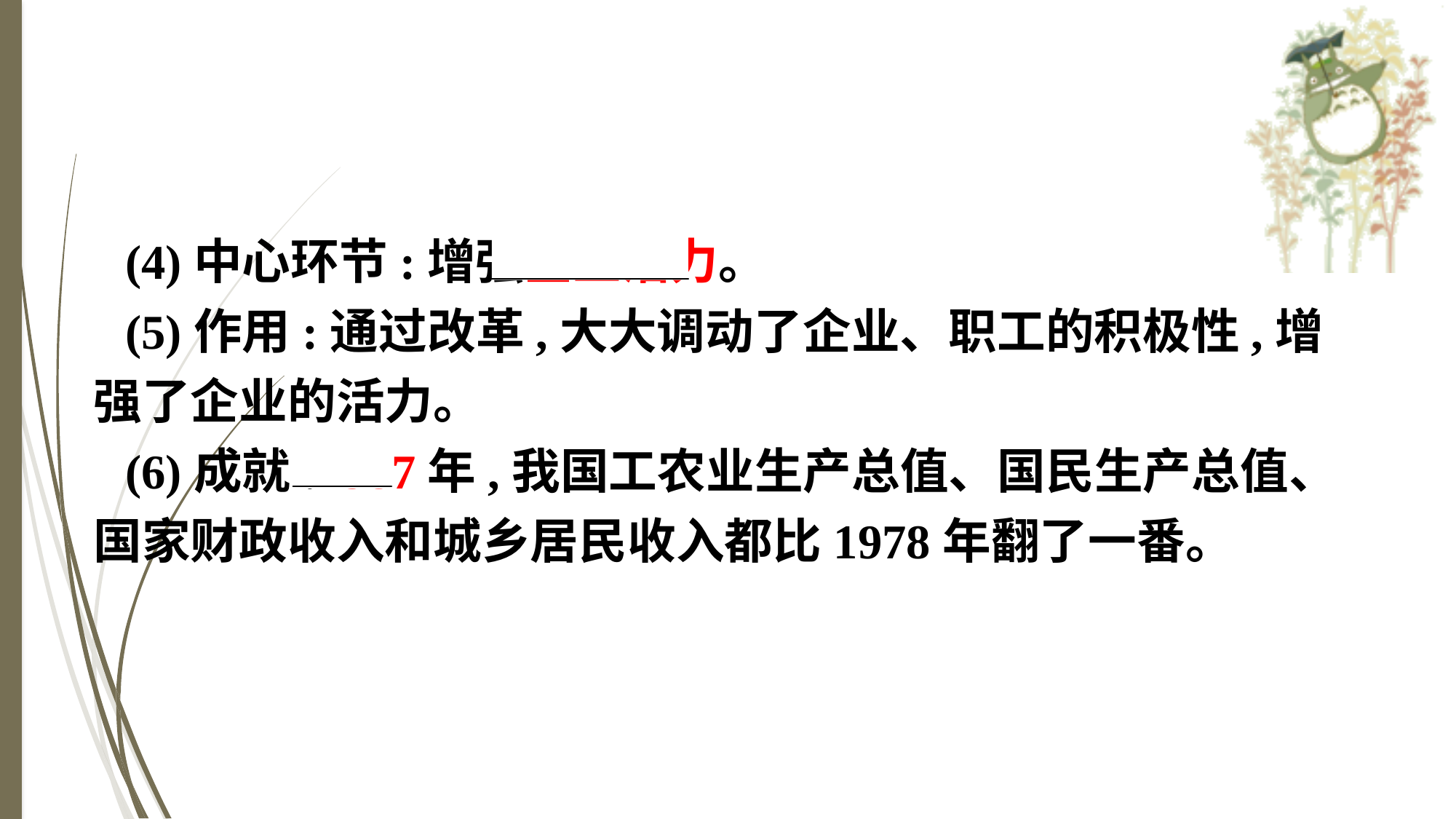

(4)中心环节:增强企业活力。
(5)作用:通过改革,大大调动了企业、职工的积极性,增强了企业的活力。
(6)成就:1987年,我国工农业生产总值、国民生产总值、国家财政收入和城乡居民收入都比1978年翻了一番。